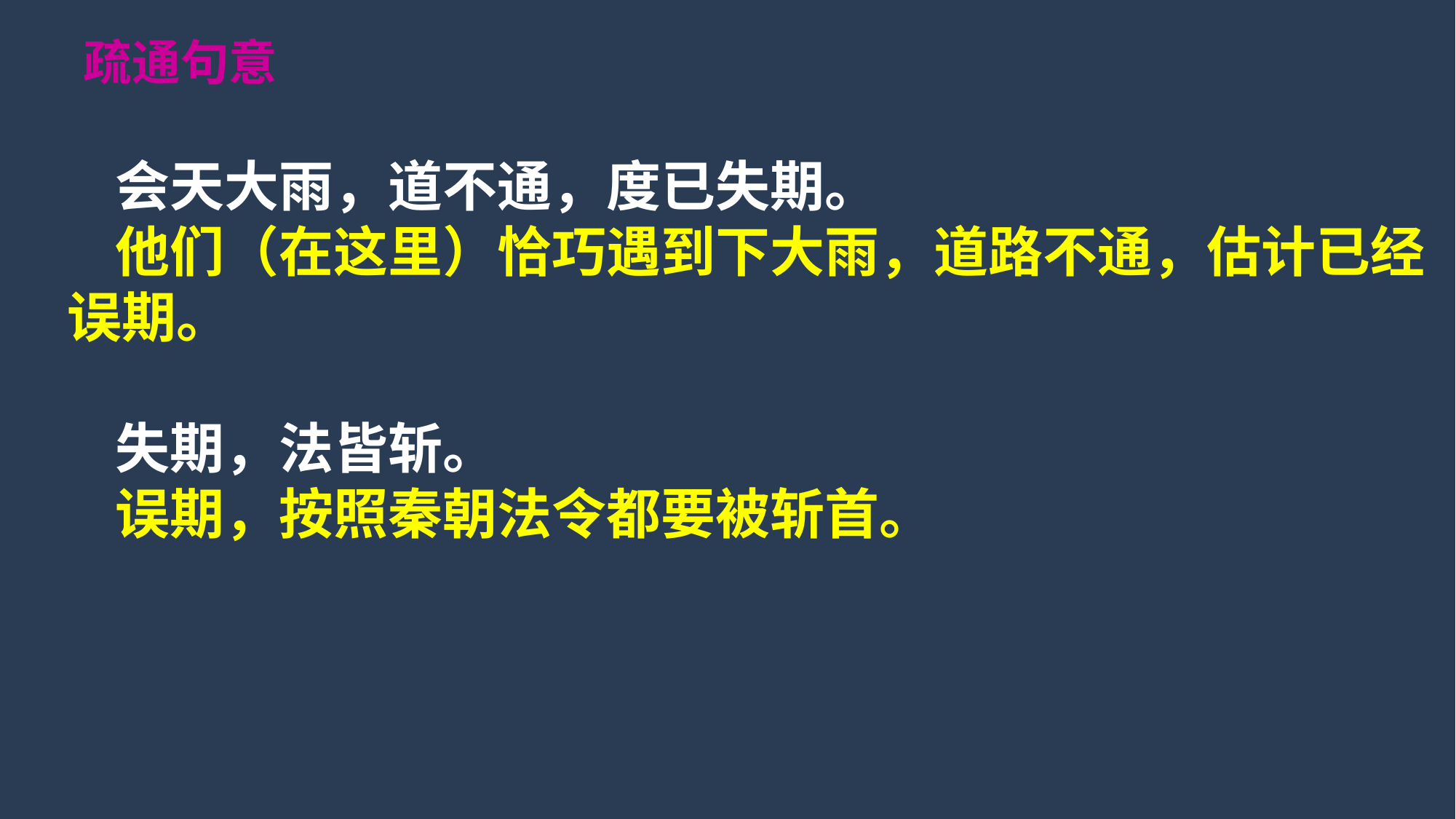

疏通句意
     会天大雨，道不通，度已失期。
     他们（在这里）恰巧遇到下大雨，道路不通，估计已经误期。

     失期，法皆斩。
     误期，按照秦朝法令都要被斩首。